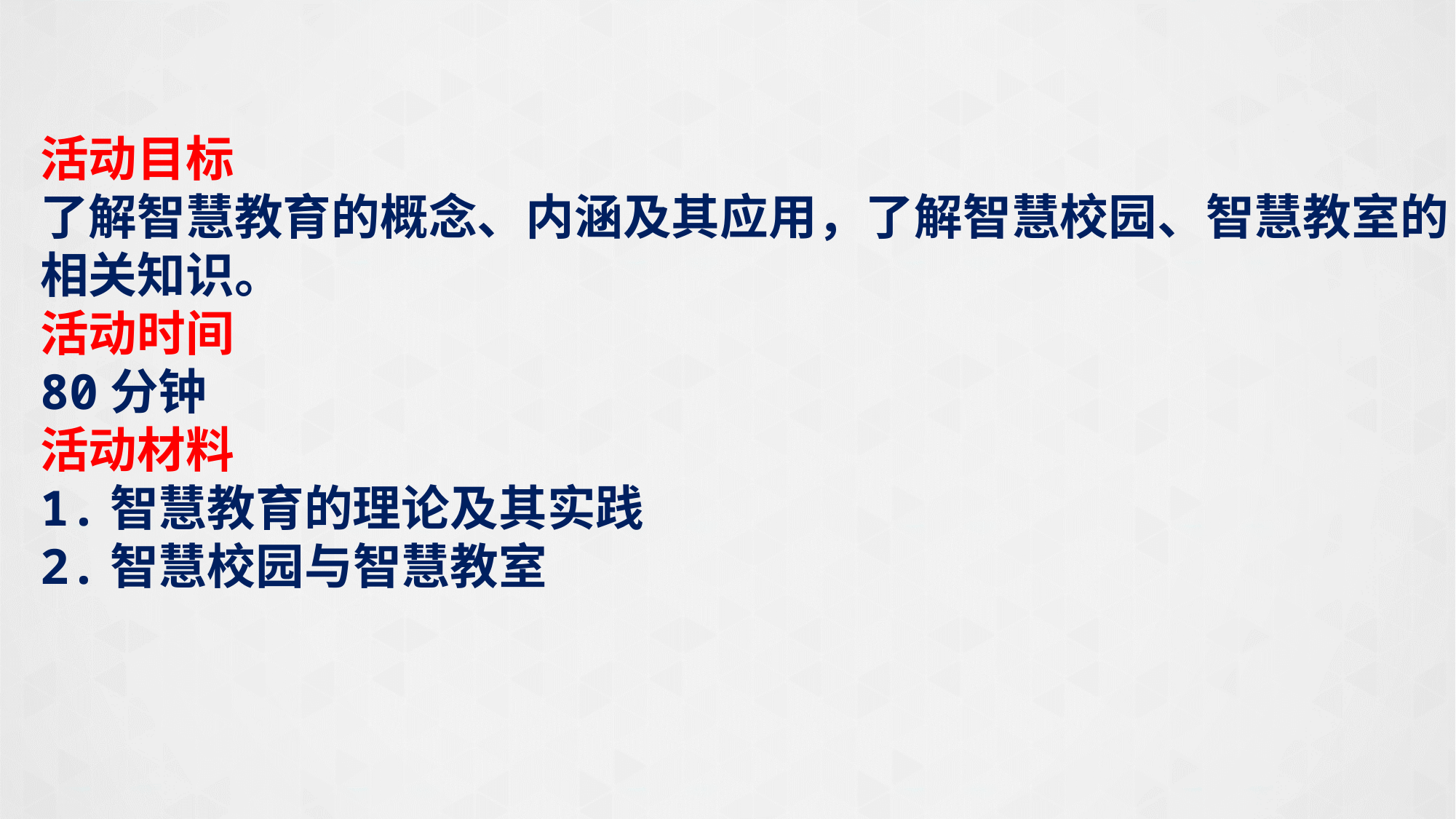

活动目标
了解智慧教育的概念、内涵及其应用，了解智慧校园、智慧教室的相关知识。
活动时间
80分钟
活动材料
1.智慧教育的理论及其实践
2.智慧校园与智慧教室